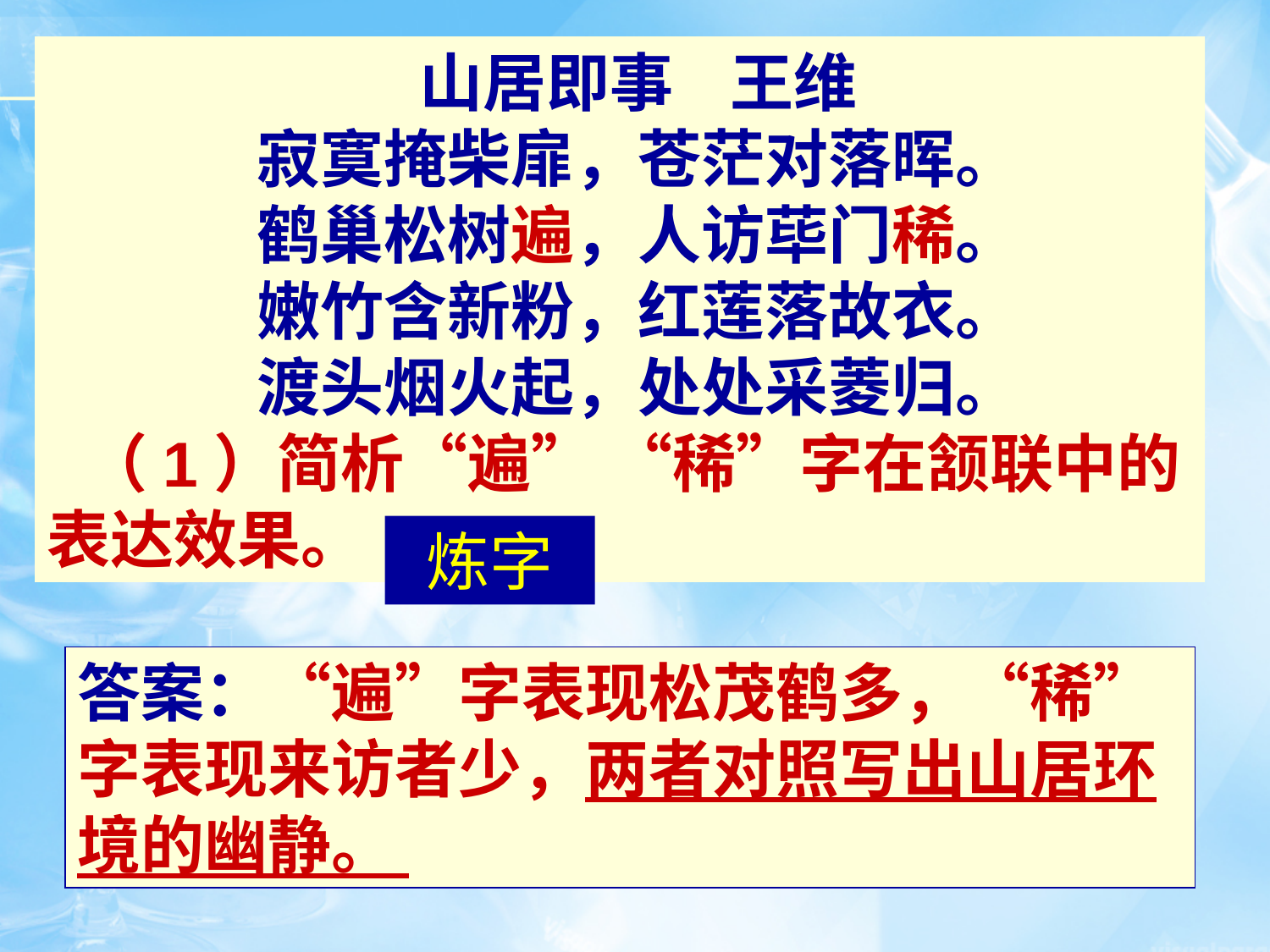

山居即事    王维
寂寞掩柴扉，苍茫对落晖。
鹤巢松树遍，人访荜门稀。
嫩竹含新粉，红莲落故衣。
渡头烟火起，处处采菱归。
（1）简析“遍” “稀”字在颔联中的表达效果。
炼字
答案：“遍”字表现松茂鹤多，“稀”字表现来访者少，两者对照写出山居环境的幽静。